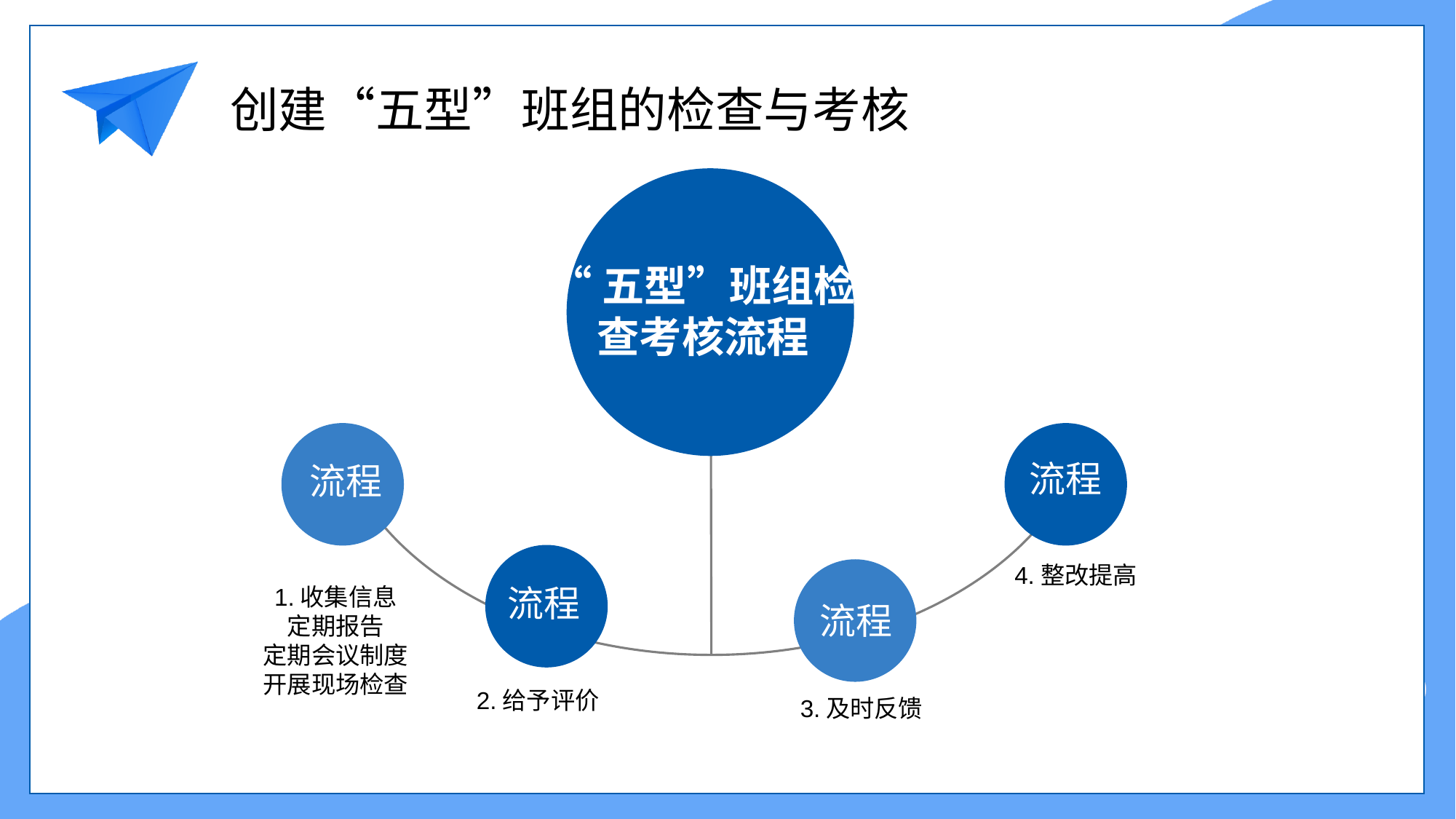

“五型”班组检
查考核流程

流程

流程

流程
4.整改提高

流程
1.收集信息
定期报告
定期会议制度
开展现场检查
2.给予评价
3.及时反馈